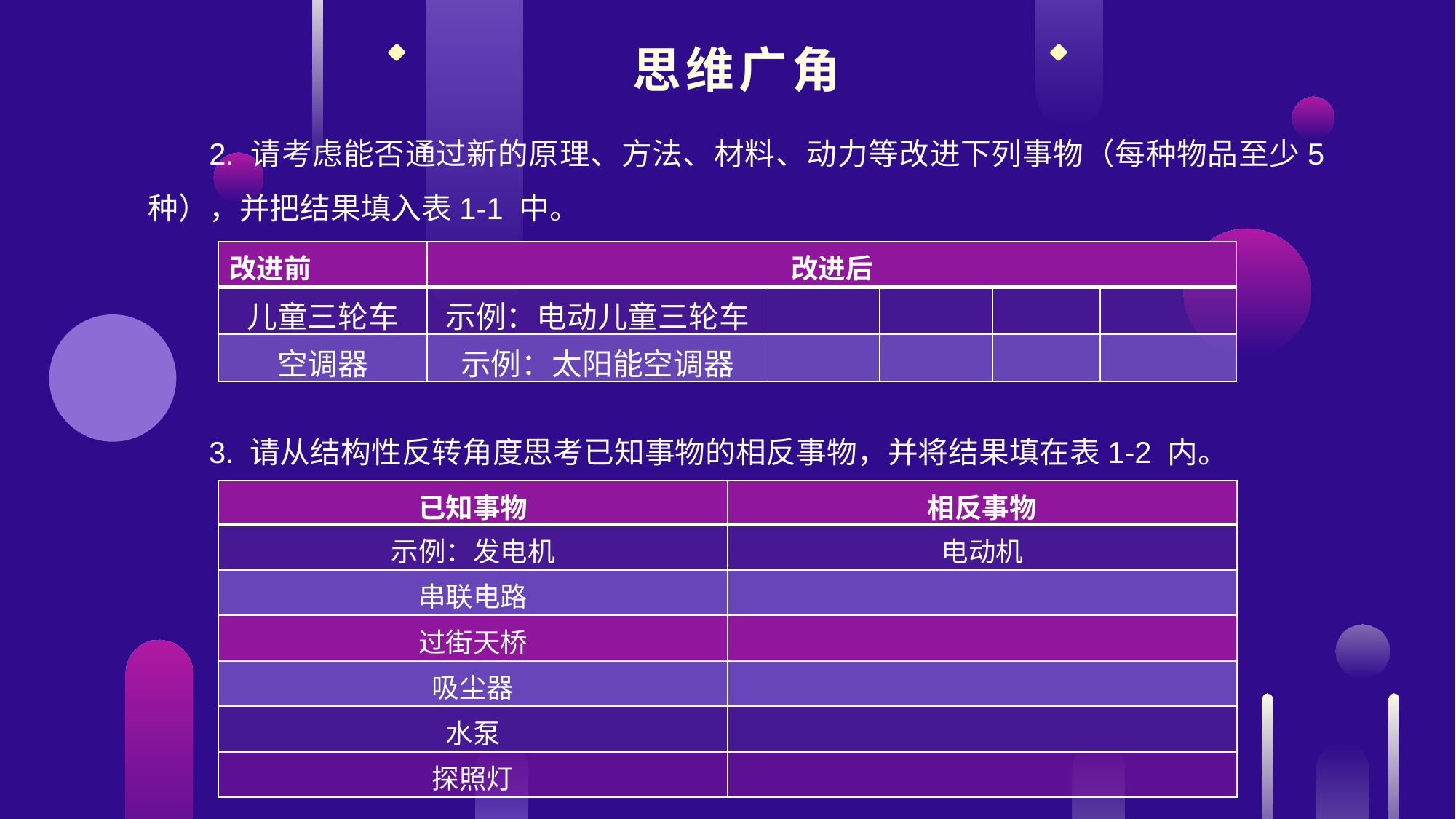

思维广角

2. 请考虑能否通过新的原理、方法、材料、动力等改进下列事物（每种物品至少5 种），并把结果填入表1-1 中。

| 改进前 | 改进后 |  |  |  |  |
| --- | --- | --- | --- | --- | --- |
| 儿童三轮车 | 示例：电动儿童三轮车 |  |  |  |  |
| 空调器 | 示例：太阳能空调器 |  |  |  |  |

3. 请从结构性反转角度思考已知事物的相反事物，并将结果填在表1-2 内。
| 已知事物 | 相反事物 |
| --- | --- |
| 示例：发电机 | 电动机 |
| 串联电路 |  |
| 过街天桥 |  |
| 吸尘器 |  |
| 水泵 |  |
| 探照灯 |  |